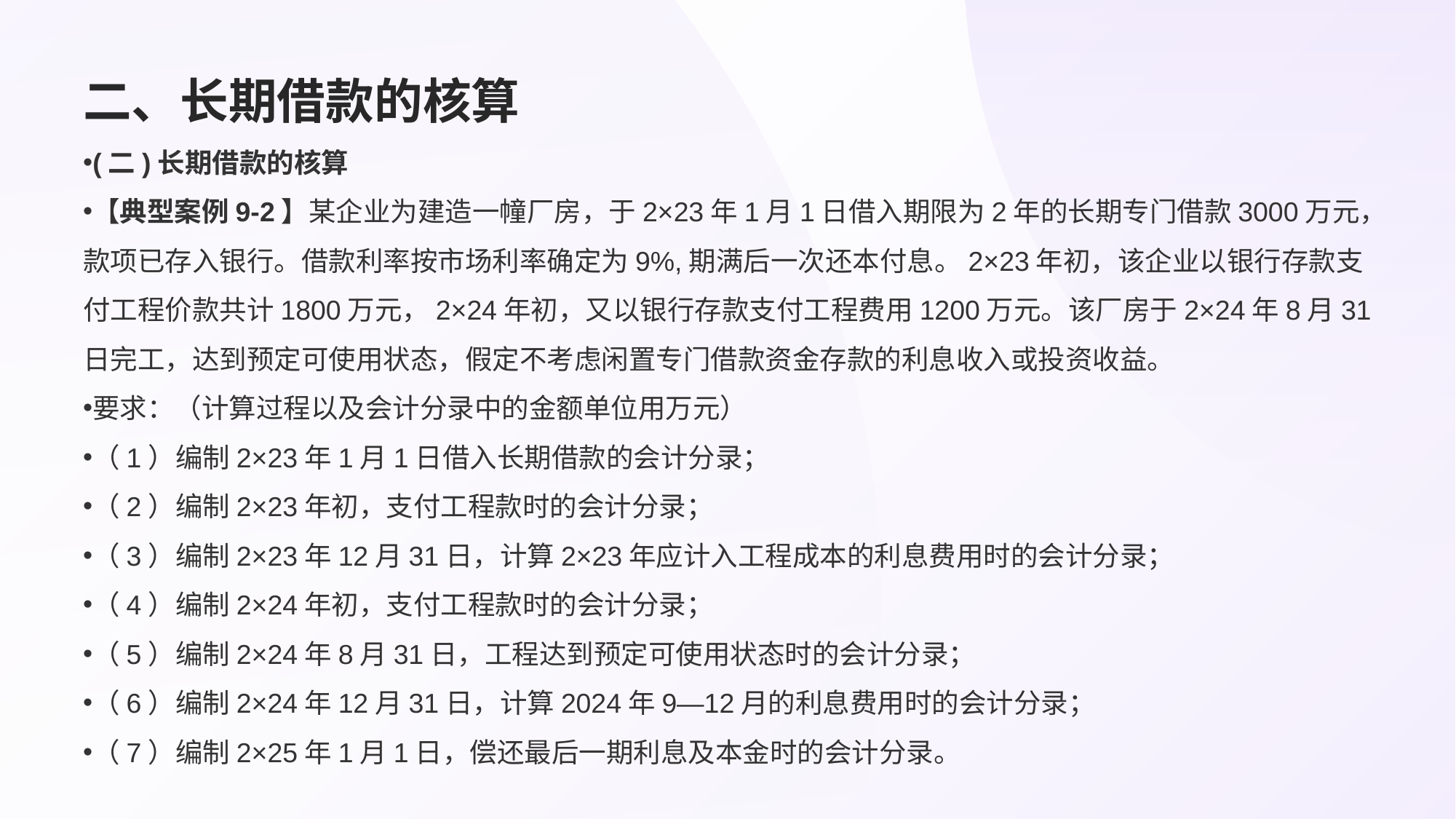

# 二、长期借款的核算
(二)长期借款的核算
【典型案例9-2】某企业为建造一幢厂房，于2×23年1月1日借入期限为2年的长期专门借款3000万元，款项已存入银行。借款利率按市场利率确定为9%,期满后一次还本付息。2×23年初，该企业以银行存款支付工程价款共计1800万元，2×24年初，又以银行存款支付工程费用1200万元。该厂房于2×24年8月31日完工，达到预定可使用状态，假定不考虑闲置专门借款资金存款的利息收入或投资收益。
要求：（计算过程以及会计分录中的金额单位用万元）
（1）编制2×23年1月1日借入长期借款的会计分录；
（2）编制2×23年初，支付工程款时的会计分录；
（3）编制2×23年12月31日，计算2×23年应计入工程成本的利息费用时的会计分录；
（4）编制2×24年初，支付工程款时的会计分录；
（5）编制2×24年8月31日，工程达到预定可使用状态时的会计分录；
（6）编制2×24年12月31日，计算2024年9—12月的利息费用时的会计分录；
（7）编制2×25年1月1日，偿还最后一期利息及本金时的会计分录。